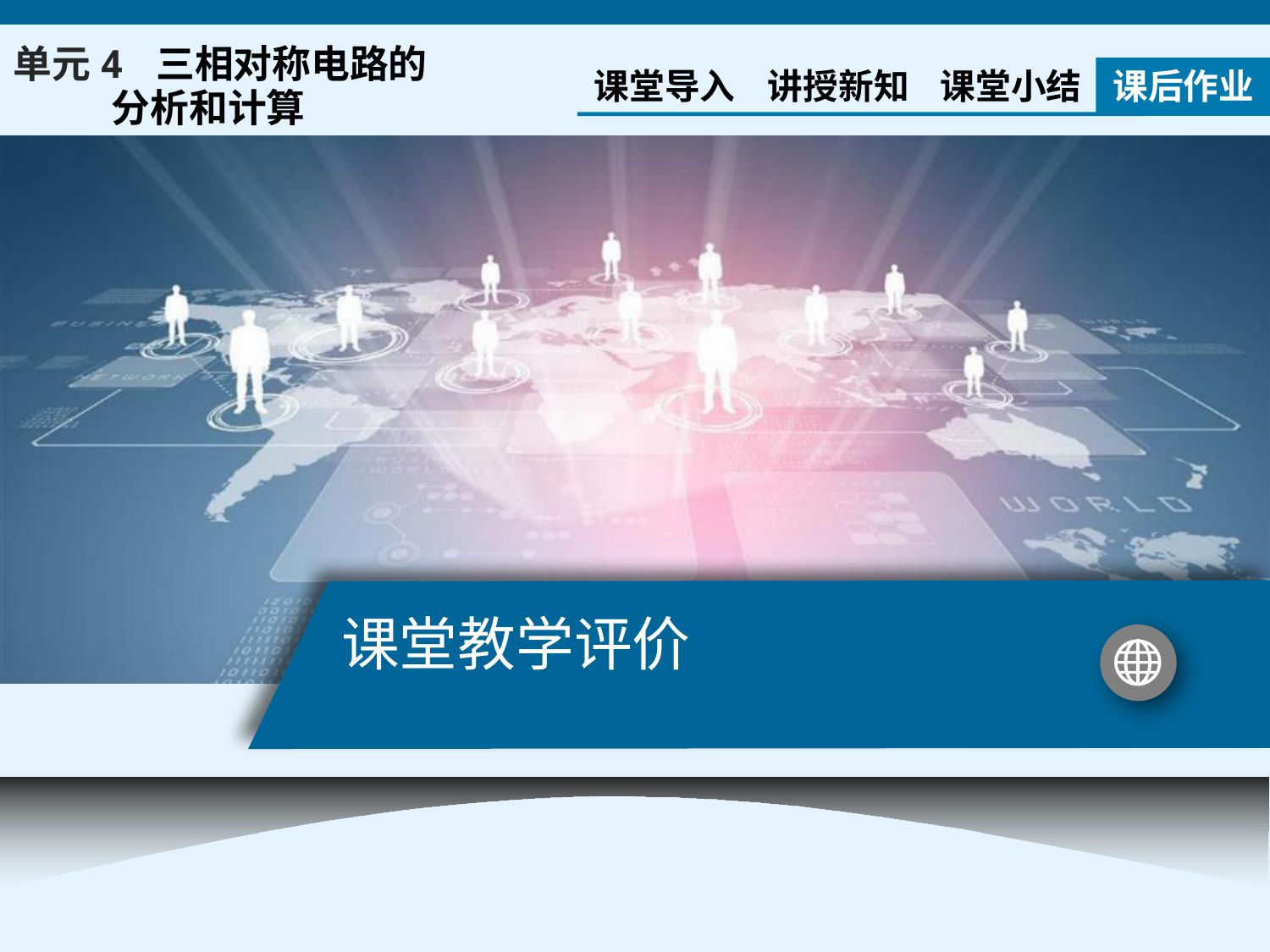

单元4 三相对称电路的
          分析和计算
课堂导入
讲授新知
课堂小结
课后作业
# 课堂教学评价